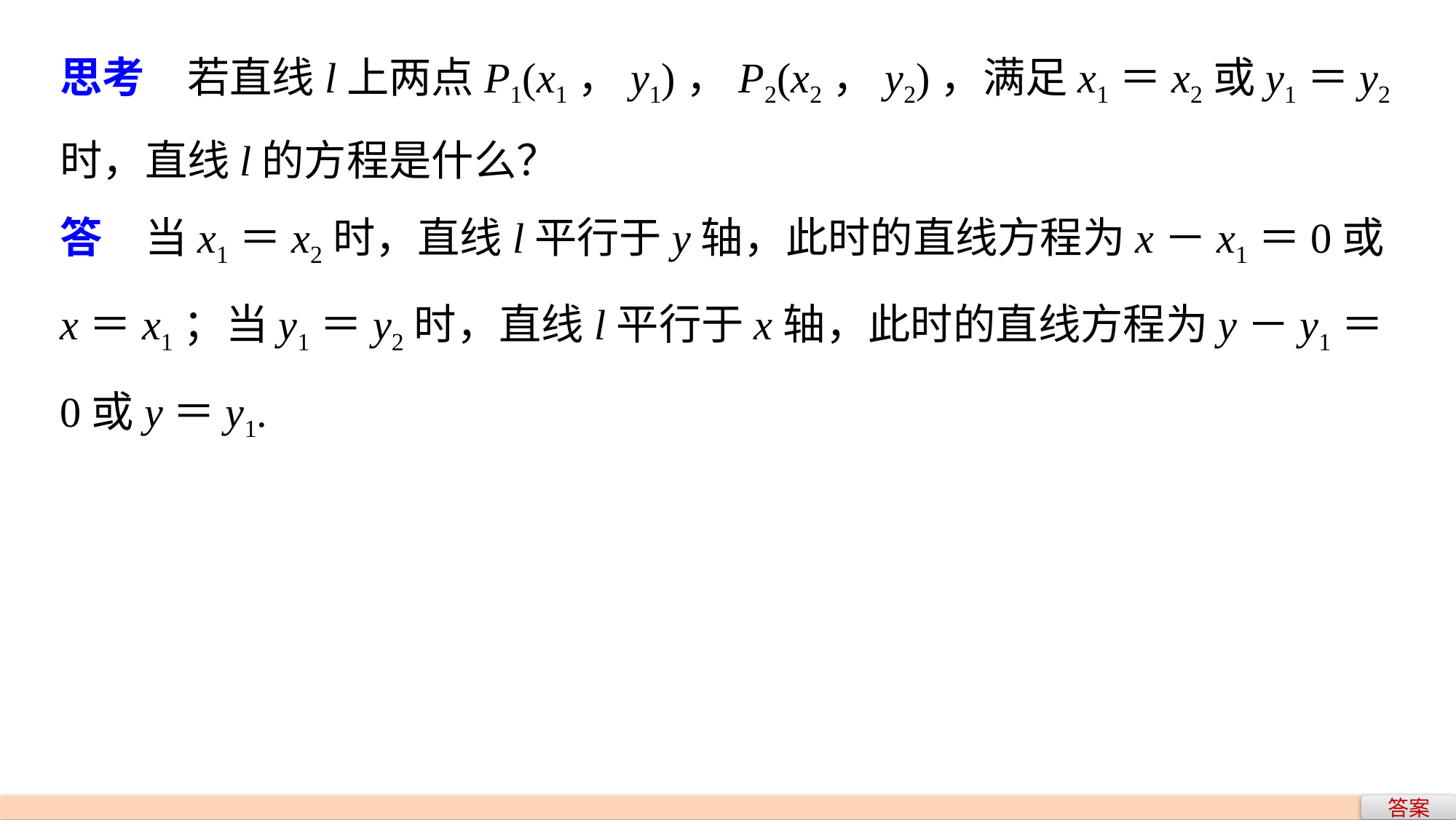

思考　若直线l上两点P1(x1，y1)，P2(x2，y2)，满足x1＝x2或y1＝y2时，直线l的方程是什么？
答　当x1＝x2时，直线l平行于y轴，此时的直线方程为x－x1＝0或x＝x1；当y1＝y2时，直线l平行于x轴，此时的直线方程为y－y1＝0或y＝y1.
答案